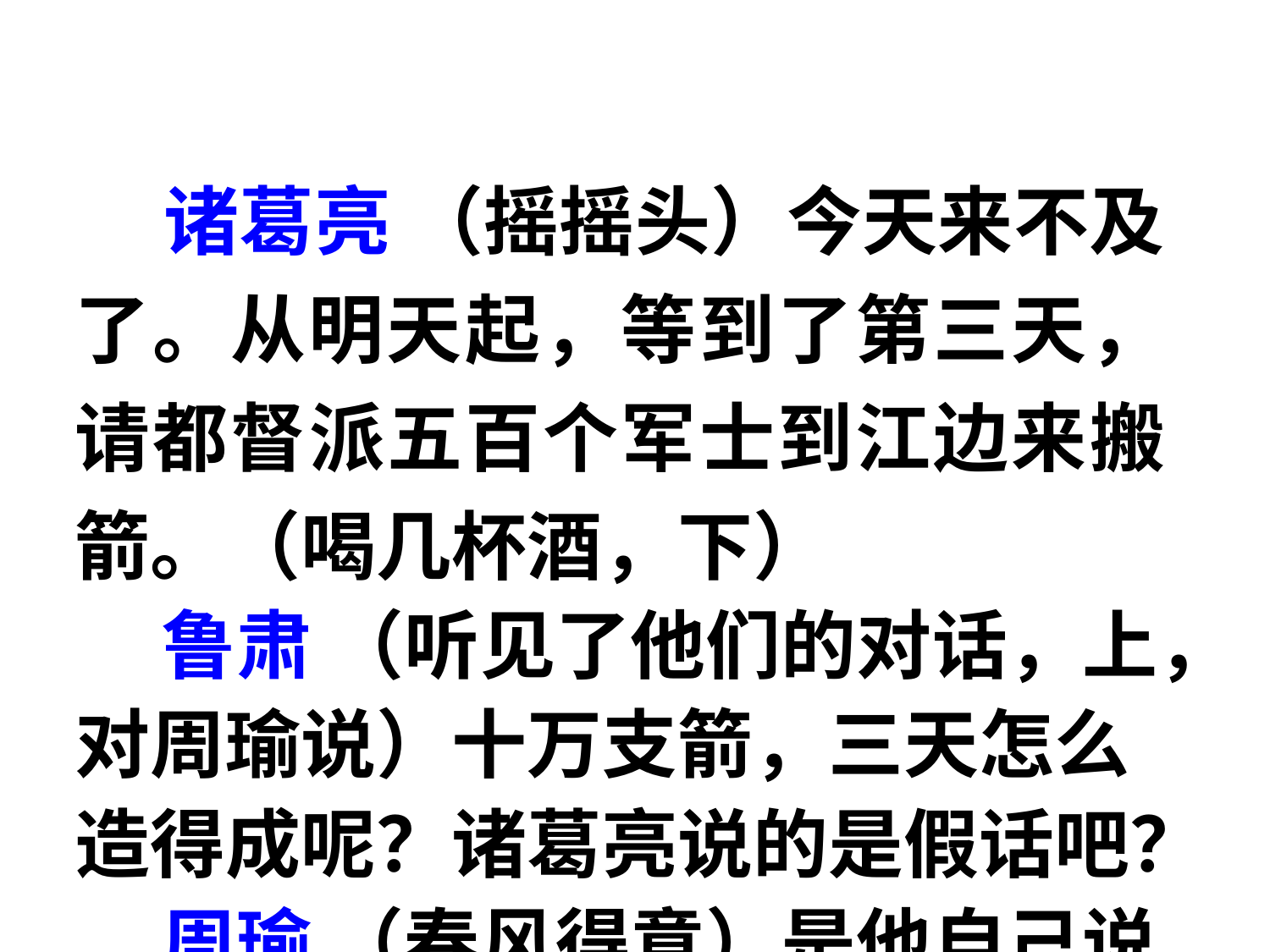

诸葛亮 （摇摇头）今天来不及了。从明天起，等到了第三天，请都督派五百个军士到江边来搬箭。（喝几杯酒，下）
    鲁肃 （听见了他们的对话，上，对周瑜说）十万支箭，三天怎么造得成呢？诸葛亮说的是假话吧？
    周瑜 （春风得意）是他自己说的，我